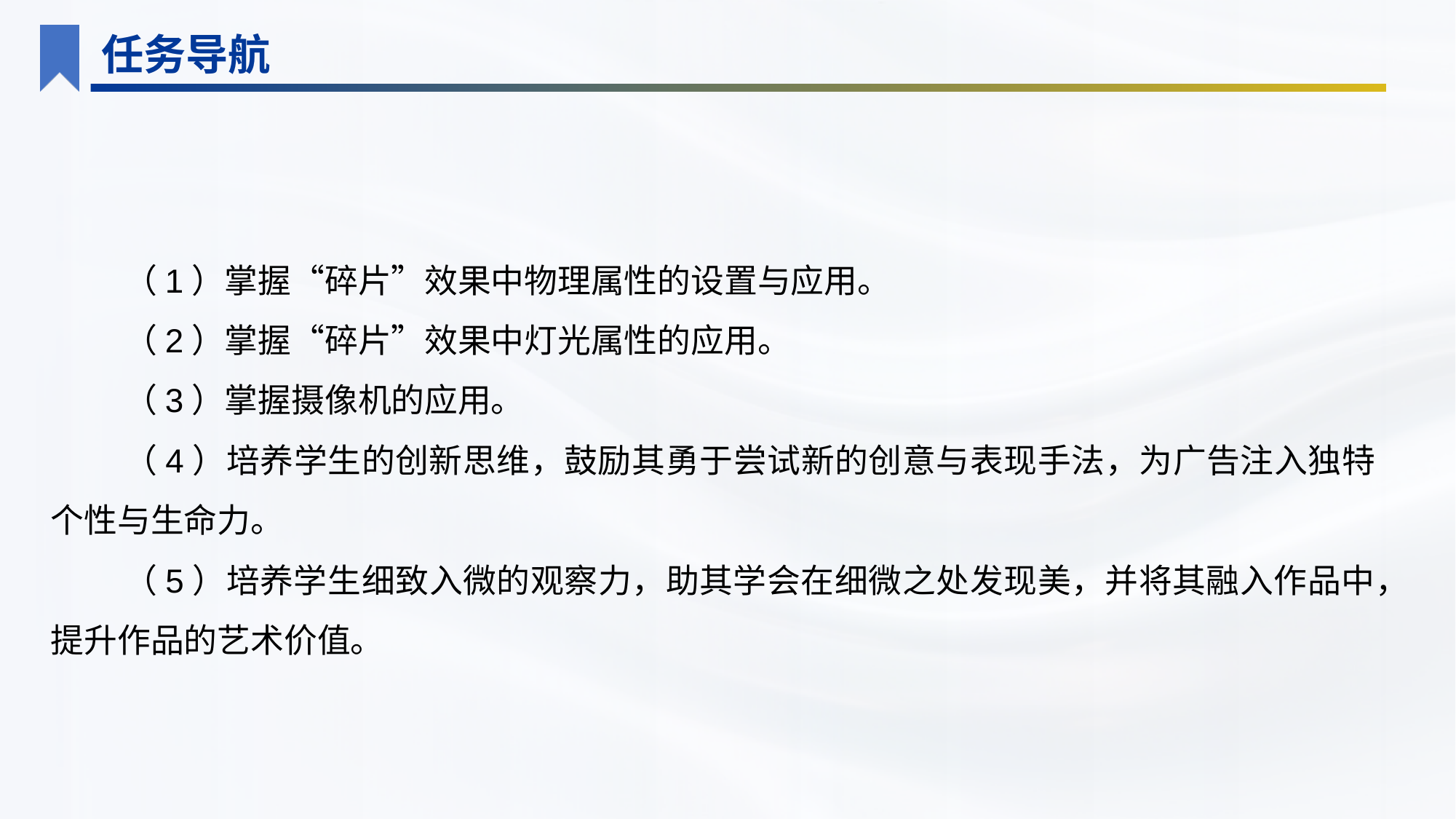

任务导航
（1）掌握“碎片”效果中物理属性的设置与应用。
（2）掌握“碎片”效果中灯光属性的应用。
（3）掌握摄像机的应用。
（4）培养学生的创新思维，鼓励其勇于尝试新的创意与表现手法，为广告注入独特个性与生命力。
（5）培养学生细致入微的观察力，助其学会在细微之处发现美，并将其融入作品中，提升作品的艺术价值。